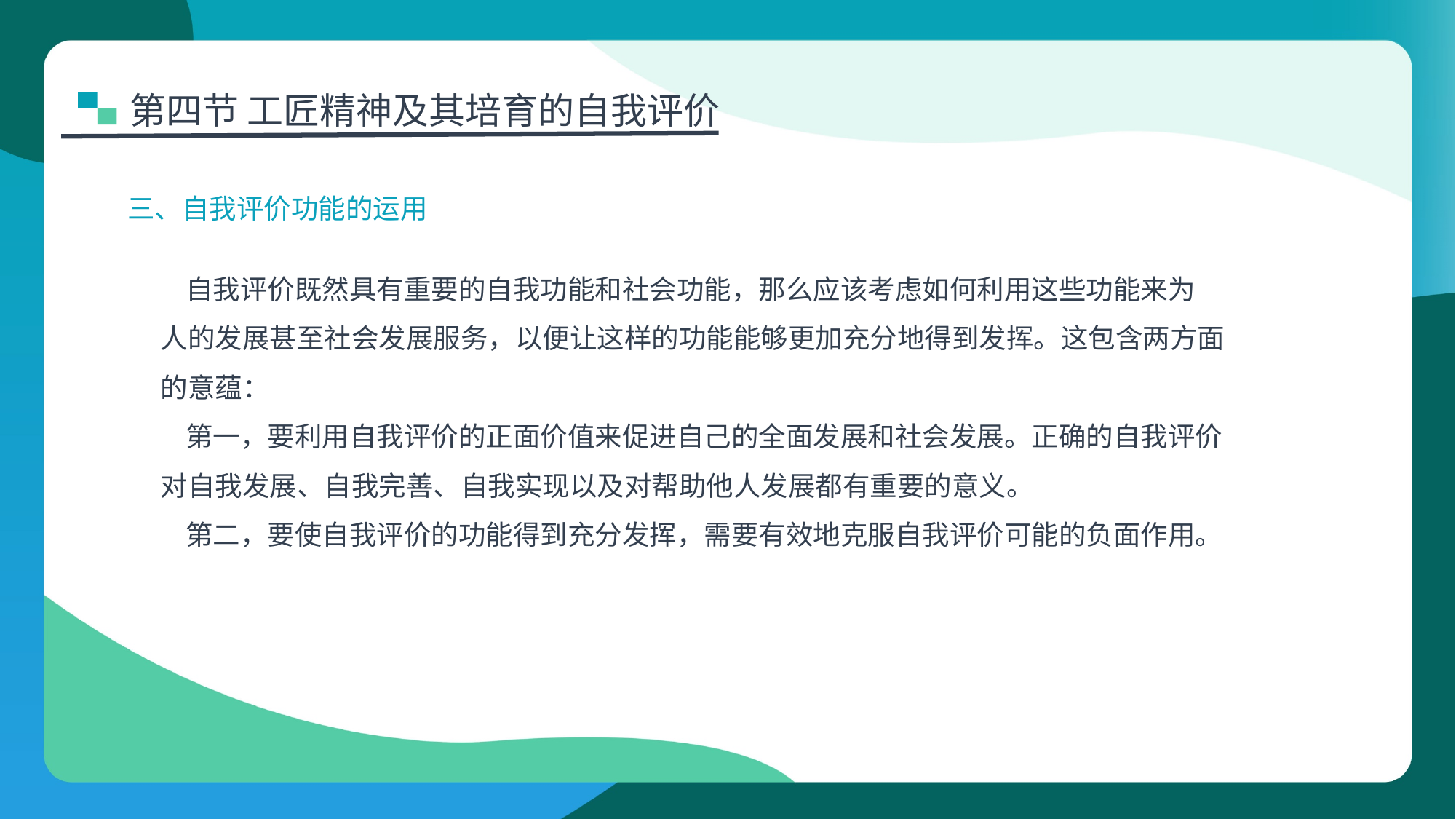

第四节 工匠精神及其培育的自我评价

三、自我评价功能的运用
   自我评价既然具有重要的自我功能和社会功能，那么应该考虑如何利用这些功能来为
人的发展甚至社会发展服务，以便让这样的功能能够更加充分地得到发挥。这包含两方面
的意蕴：
   第一，要利用自我评价的正面价值来促进自己的全面发展和社会发展。正确的自我评价对自我发展、自我完善、自我实现以及对帮助他人发展都有重要的意义。
   第二，要使自我评价的功能得到充分发挥，需要有效地克服自我评价可能的负面作用。